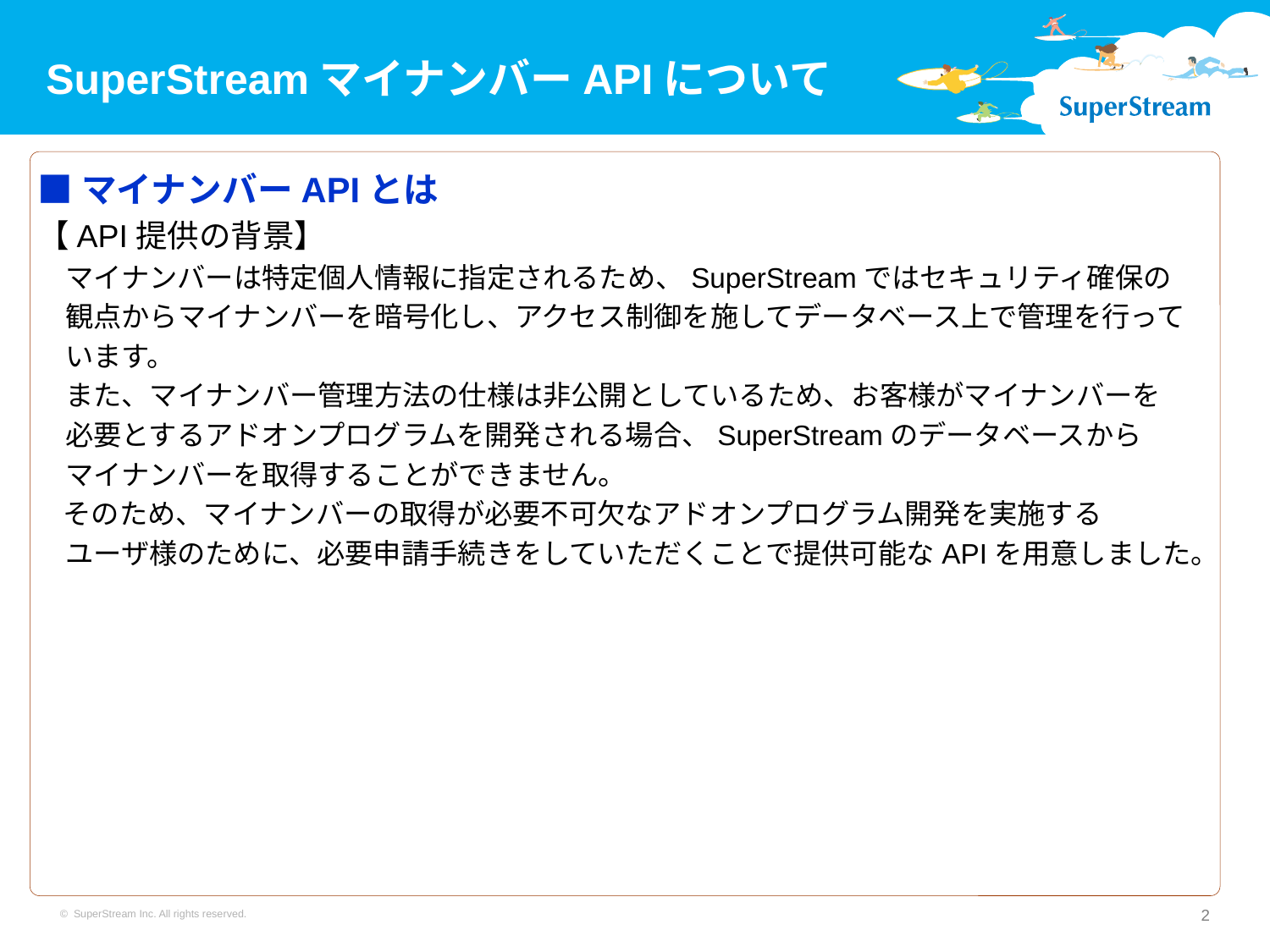

SuperStreamマイナンバーAPIについて

■マイナンバーAPIとは
【API提供の背景】
　マイナンバーは特定個人情報に指定されるため、SuperStreamではセキュリティ確保の
　観点からマイナンバーを暗号化し、アクセス制御を施してデータベース上で管理を行って
　います。
　また、マイナンバー管理方法の仕様は非公開としているため、お客様がマイナンバーを
　必要とするアドオンプログラムを開発される場合、SuperStreamのデータベースから
　マイナンバーを取得することができません。
   そのため、マイナンバーの取得が必要不可欠なアドオンプログラム開発を実施する
　ユーザ様のために、必要申請手続きをしていただくことで提供可能なAPIを用意しました。

©  SuperStream Inc. All rights reserved.
2